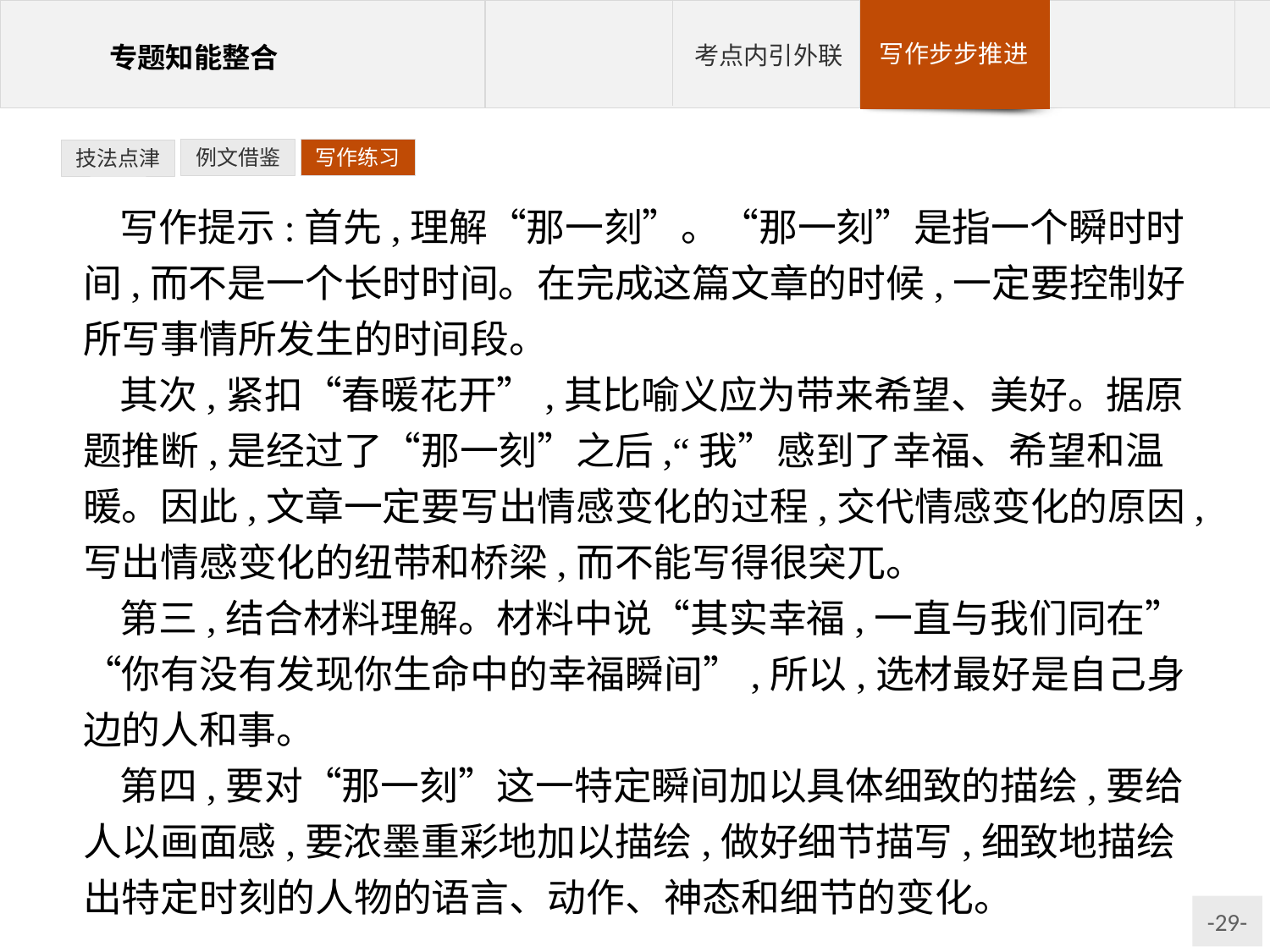

例文借鉴
写作练习
技法点津
写作提示:首先,理解“那一刻”。“那一刻”是指一个瞬时时间,而不是一个长时时间。在完成这篇文章的时候,一定要控制好所写事情所发生的时间段。
其次,紧扣“春暖花开”,其比喻义应为带来希望、美好。据原题推断,是经过了“那一刻”之后,“我”感到了幸福、希望和温暖。因此,文章一定要写出情感变化的过程,交代情感变化的原因,写出情感变化的纽带和桥梁,而不能写得很突兀。
第三,结合材料理解。材料中说“其实幸福,一直与我们同在”“你有没有发现你生命中的幸福瞬间”,所以,选材最好是自己身边的人和事。
第四,要对“那一刻”这一特定瞬间加以具体细致的描绘,要给人以画面感,要浓墨重彩地加以描绘,做好细节描写,细致地描绘出特定时刻的人物的语言、动作、神态和细节的变化。